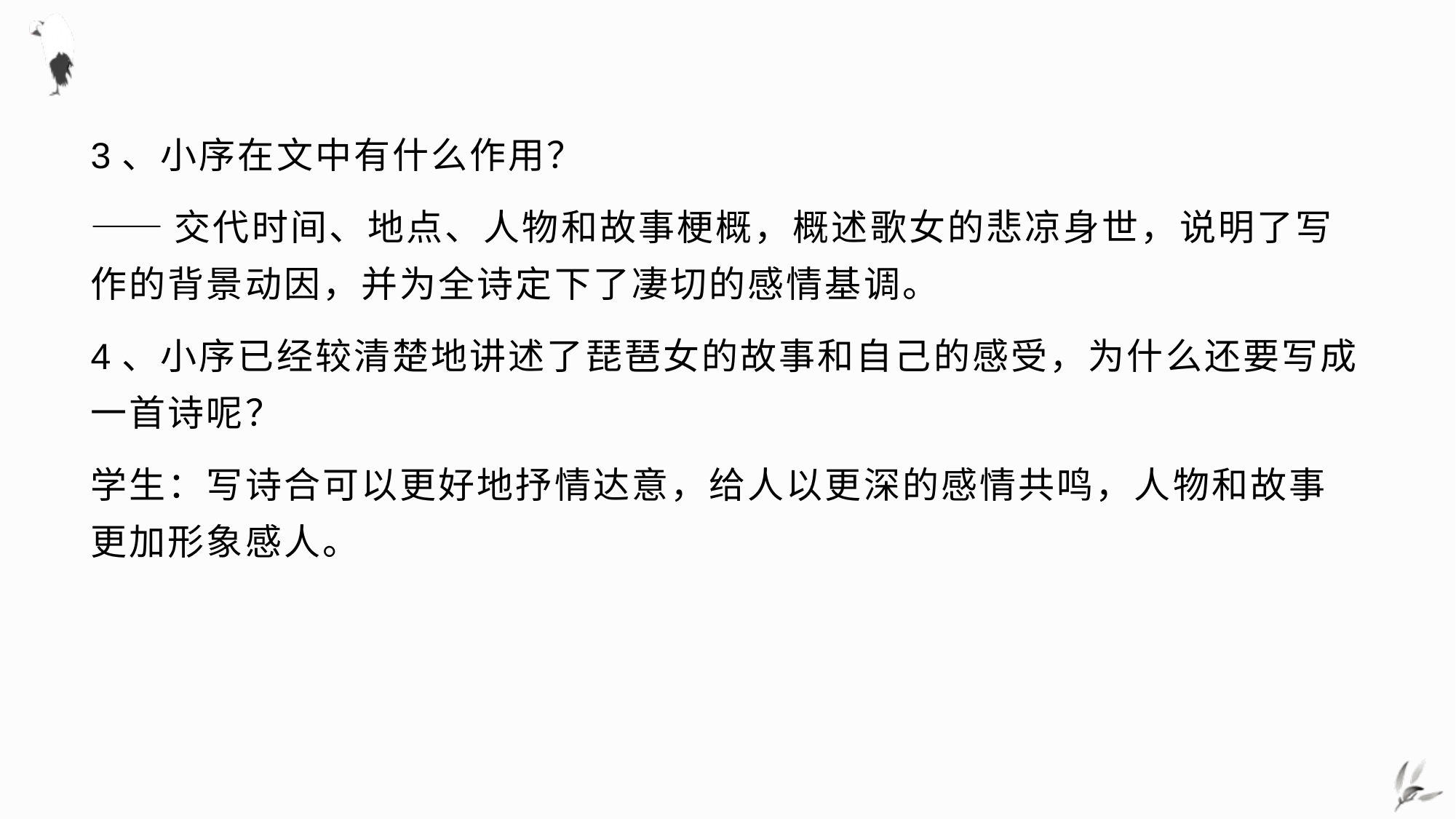

3、小序在文中有什么作用？
——交代时间、地点、人物和故事梗概，概述歌女的悲凉身世，说明了写作的背景动因，并为全诗定下了凄切的感情基调。
4、小序已经较清楚地讲述了琵琶女的故事和自己的感受，为什么还要写成一首诗呢？
学生：写诗合可以更好地抒情达意，给人以更深的感情共鸣，人物和故事更加形象感人。